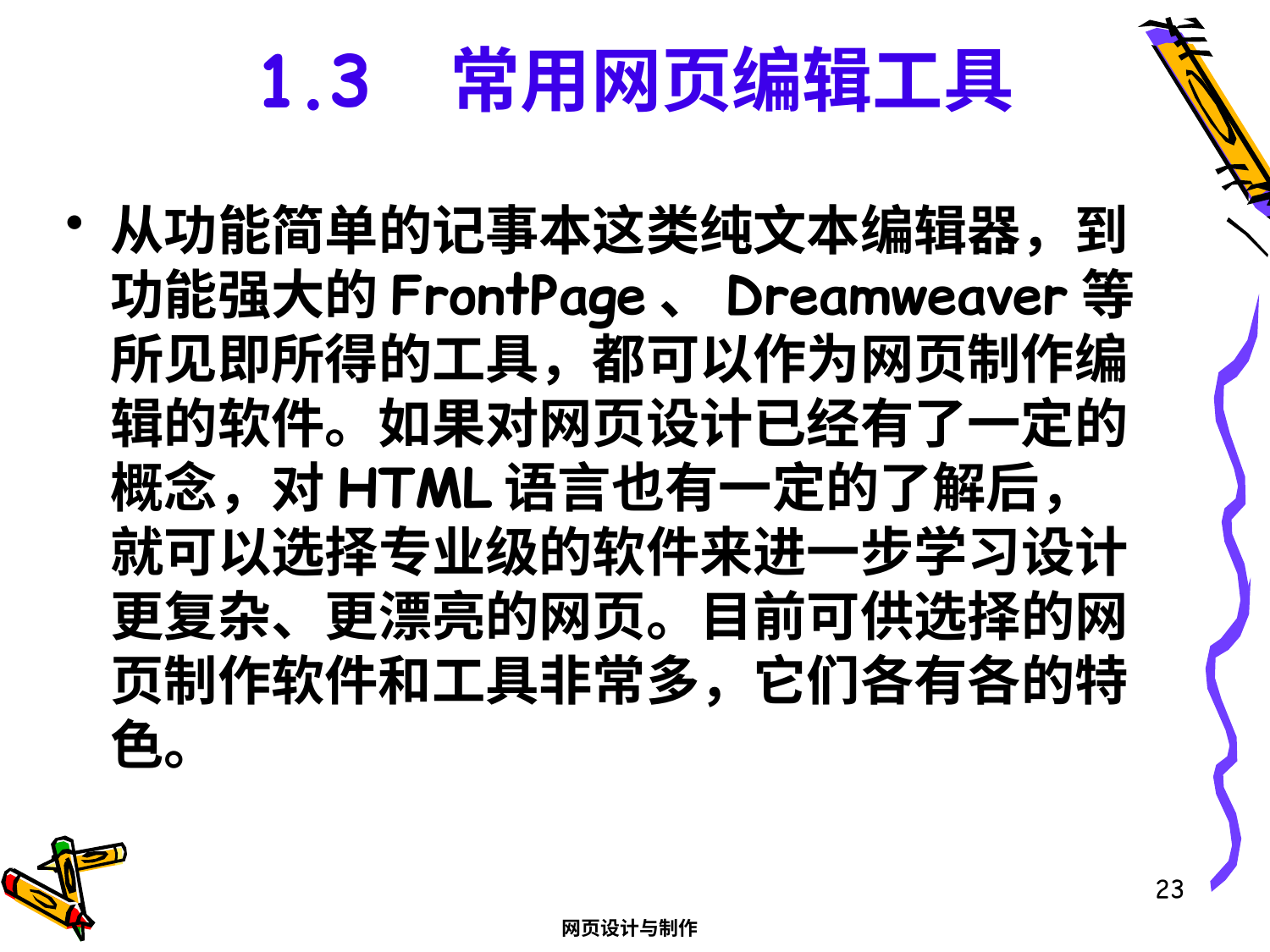

# 1.3  常用网页编辑工具
从功能简单的记事本这类纯文本编辑器，到功能强大的FrontPage、Dreamweaver等所见即所得的工具，都可以作为网页制作编辑的软件。如果对网页设计已经有了一定的概念，对HTML语言也有一定的了解后，就可以选择专业级的软件来进一步学习设计更复杂、更漂亮的网页。目前可供选择的网页制作软件和工具非常多，它们各有各的特色。
23
网页设计与制作